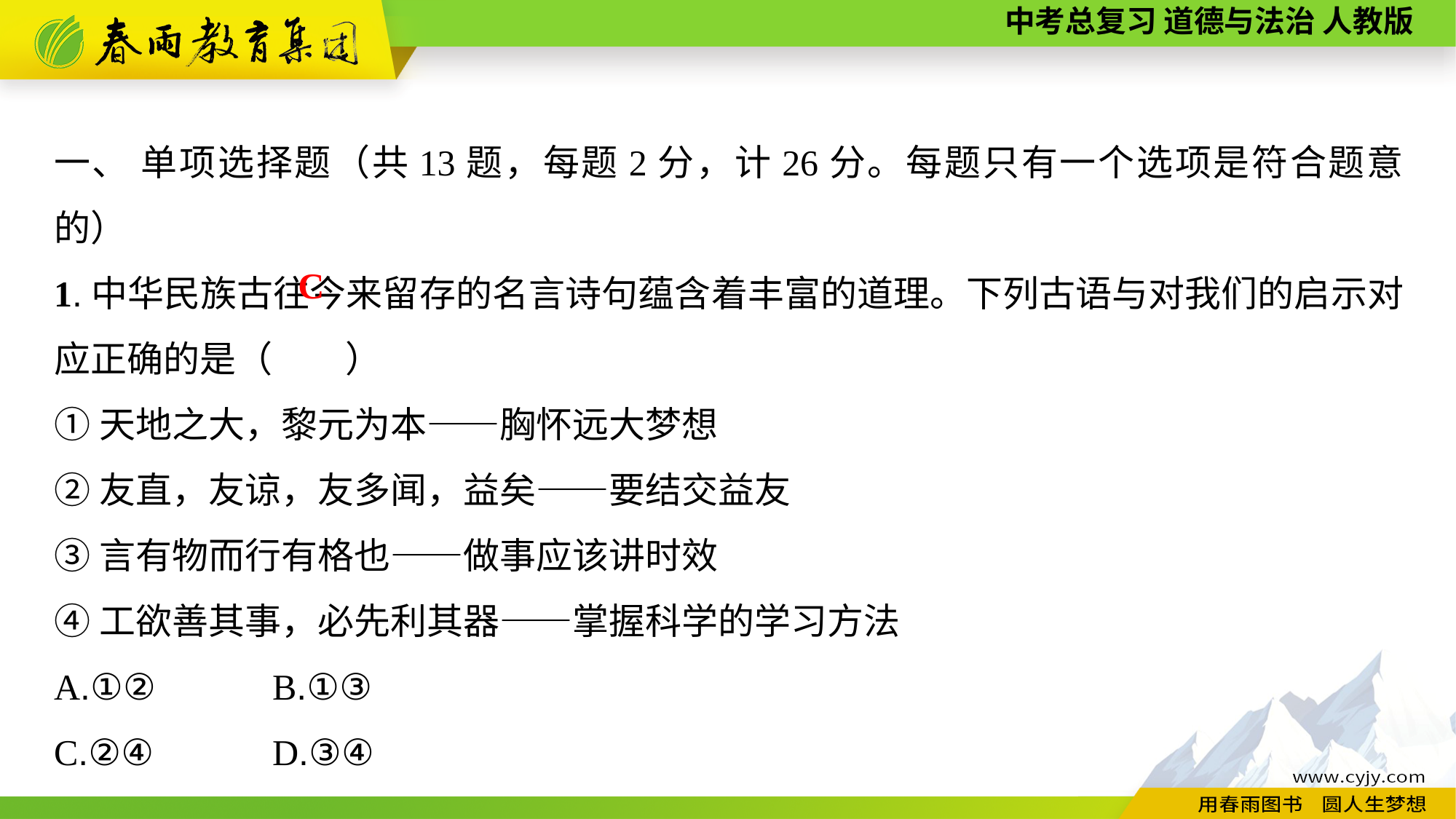

一、 单项选择题（共13题，每题2分，计26分。每题只有一个选项是符合题意的）
1.中华民族古往今来留存的名言诗句蕴含着丰富的道理。下列古语与对我们的启示对应正确的是（　　）
①天地之大，黎元为本——胸怀远大梦想
②友直，友谅，友多闻，益矣——要结交益友
③言有物而行有格也——做事应该讲时效
④工欲善其事，必先利其器——掌握科学的学习方法
A.①②		B.①③
C.②④		D.③④
C